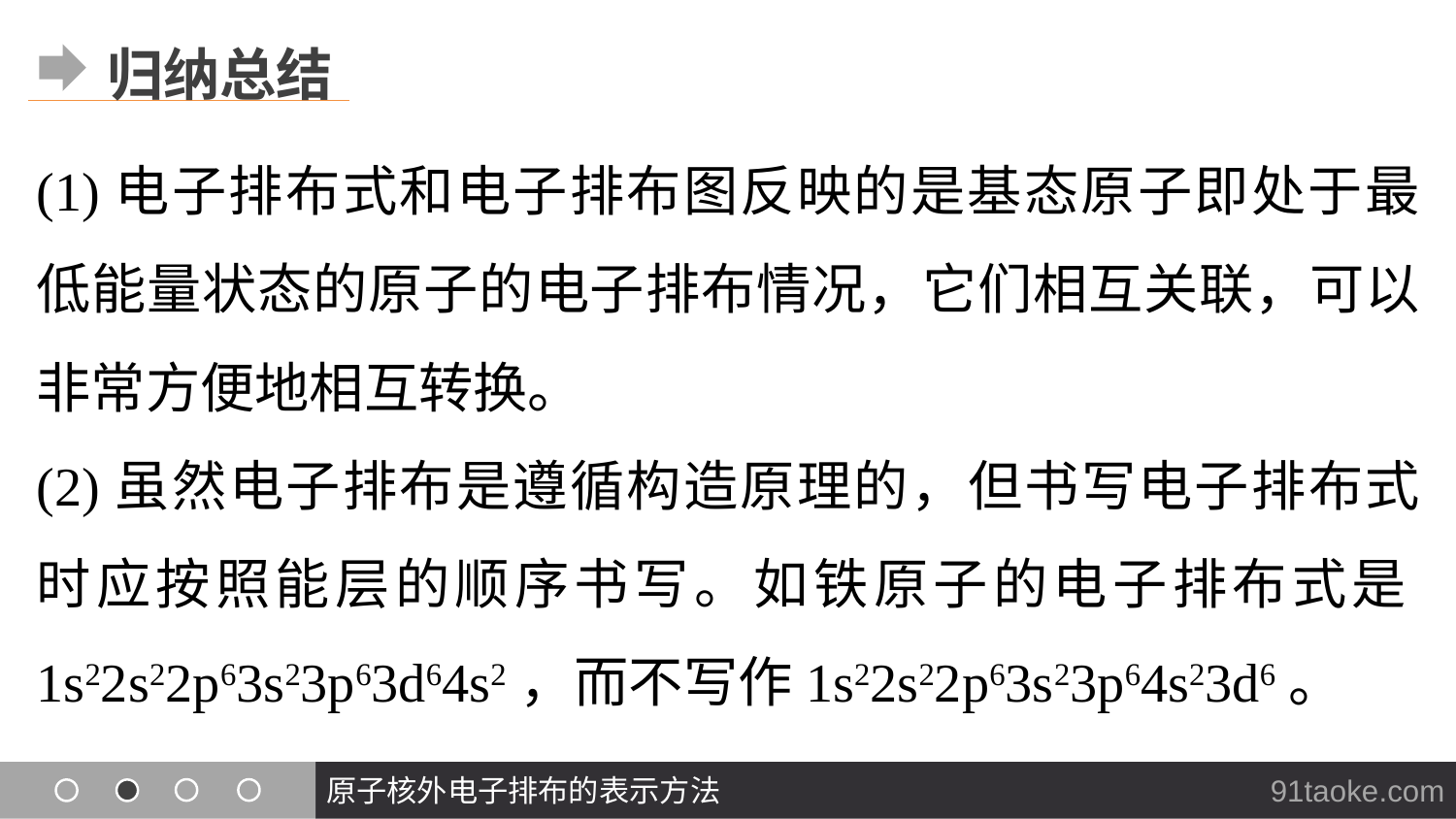

归纳总结

(1)电子排布式和电子排布图反映的是基态原子即处于最低能量状态的原子的电子排布情况，它们相互关联，可以非常方便地相互转换。
(2)虽然电子排布是遵循构造原理的，但书写电子排布式时应按照能层的顺序书写。如铁原子的电子排布式是1s22s22p63s23p63d64s2，而不写作1s22s22p63s23p64s23d6。